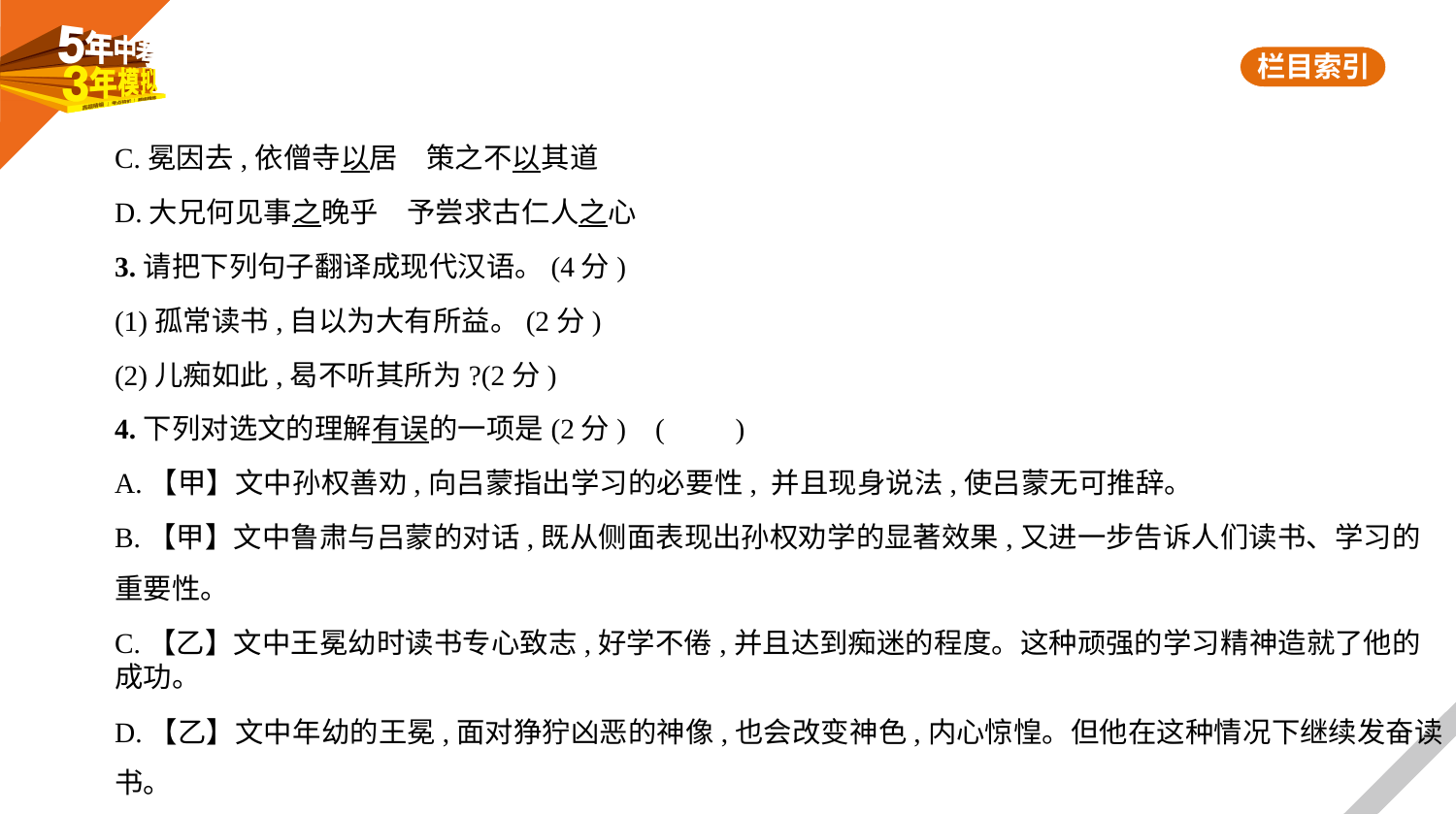

C.冕因去,依僧寺以居　策之不以其道
D.大兄何见事之晚乎　予尝求古仁人之心
3.请把下列句子翻译成现代汉语。(4分)
(1)孤常读书,自以为大有所益。(2分)
(2)儿痴如此,曷不听其所为?(2分)
4.下列对选文的理解有误的一项是(2分) (　　)
A.【甲】文中孙权善劝,向吕蒙指出学习的必要性, 并且现身说法,使吕蒙无可推辞。
B.【甲】文中鲁肃与吕蒙的对话,既从侧面表现出孙权劝学的显著效果,又进一步告诉人们读书、学习的
重要性。
C.【乙】文中王冕幼时读书专心致志,好学不倦,并且达到痴迷的程度。这种顽强的学习精神造就了他的
成功。
D.【乙】文中年幼的王冕,面对狰狞凶恶的神像,也会改变神色,内心惊惶。但他在这种情况下继续发奋读
书。